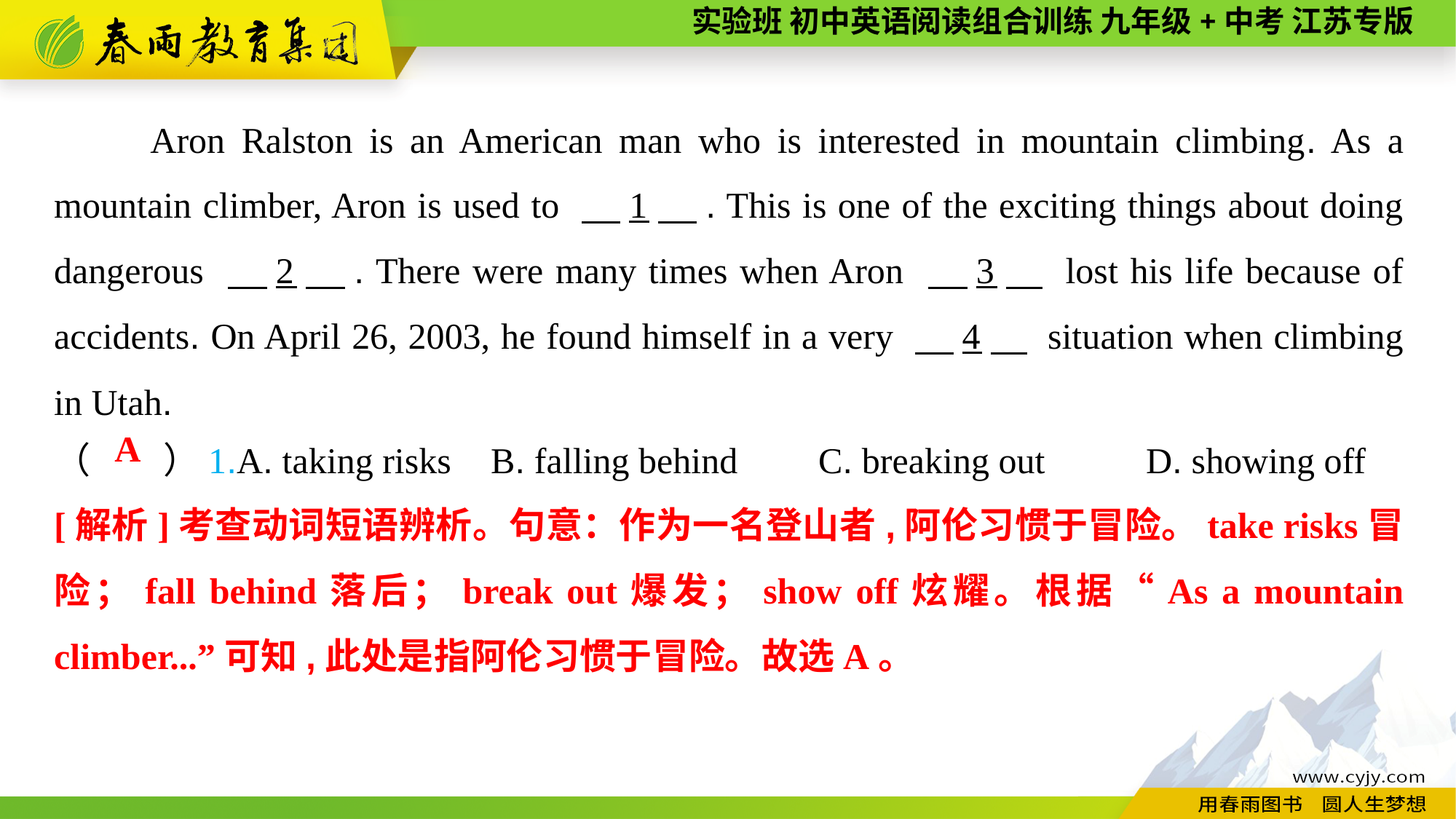

Aron Ralston is an American man who is interested in mountain climbing. As a mountain climber, Aron is used to 　1　. This is one of the exciting things about doing dangerous 　2　. There were many times when Aron 　3　 lost his life because of accidents. On April 26, 2003, he found himself in a very 　4　 situation when climbing in Utah.
（　　）1.A. taking risks	B. falling behind	C. breaking out	D. showing off
A
[解析]考查动词短语辨析。句意：作为一名登山者,阿伦习惯于冒险。take risks冒险；fall behind落后；break out爆发；show off炫耀。根据“As a mountain climber...”可知,此处是指阿伦习惯于冒险。故选A。